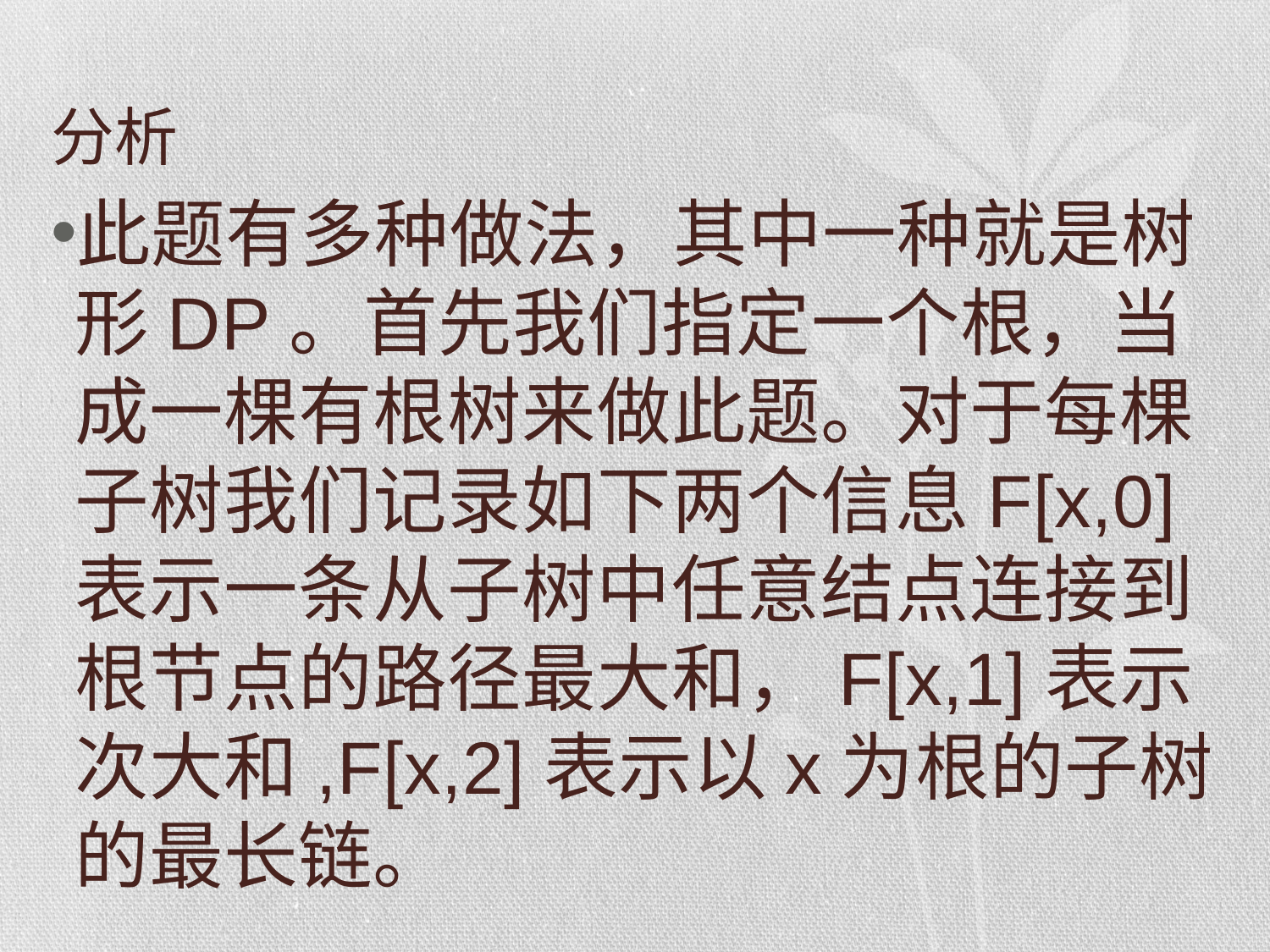

# 分析
此题有多种做法，其中一种就是树形DP。首先我们指定一个根，当成一棵有根树来做此题。对于每棵子树我们记录如下两个信息F[x,0]表示一条从子树中任意结点连接到根节点的路径最大和，F[x,1]表示次大和,F[x,2]表示以x为根的子树的最长链。